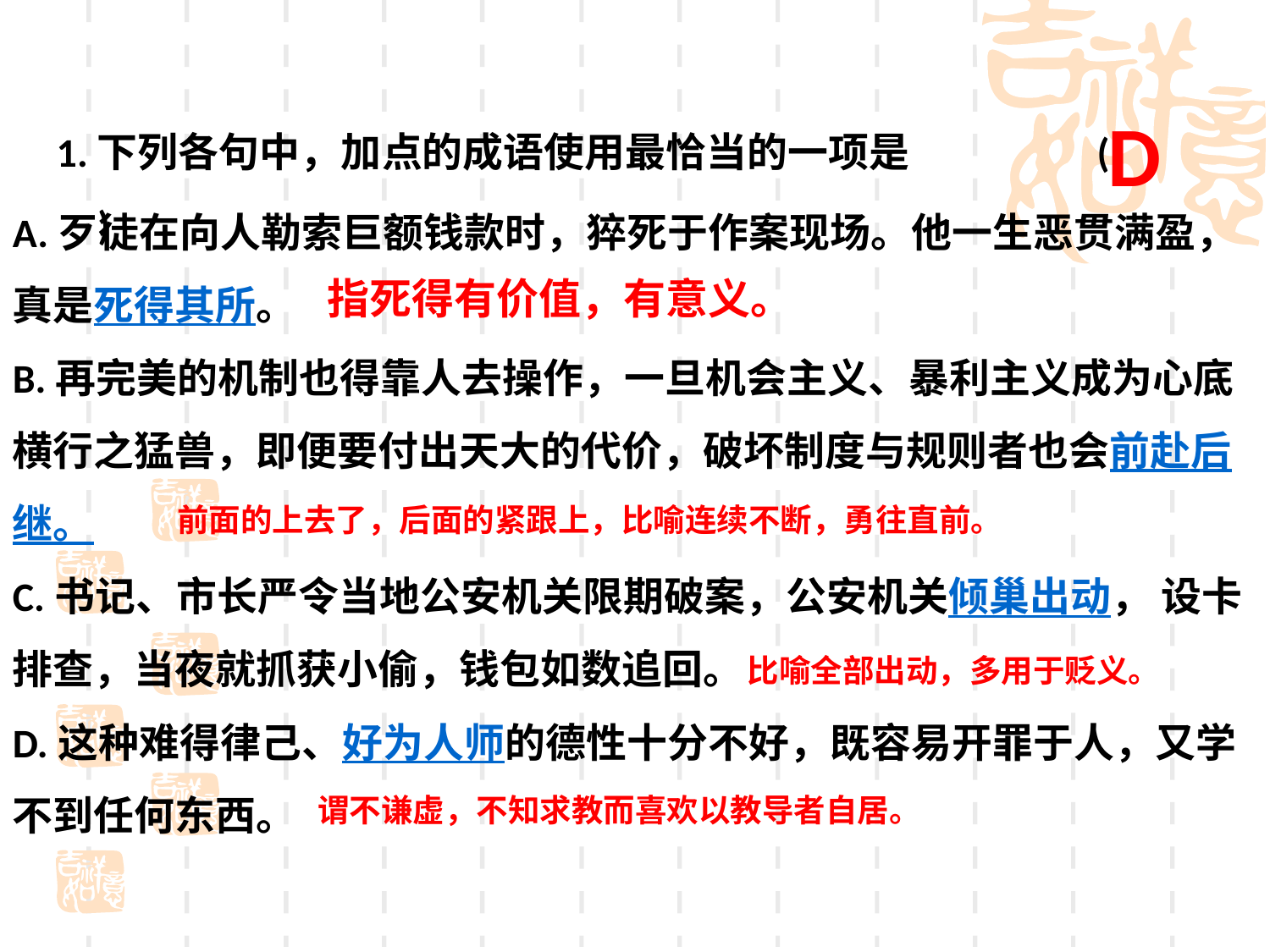

1.下列各句中，加点的成语使用最恰当的一项是                   (　　)
D
A.歹徒在向人勒索巨额钱款时，猝死于作案现场。他一生恶贯满盈，真是死得其所。
B.再完美的机制也得靠人去操作，一旦机会主义、暴利主义成为心底横行之猛兽，即便要付出天大的代价，破坏制度与规则者也会前赴后继。
C.书记、市长严令当地公安机关限期破案，公安机关倾巢出动， 设卡排查，当夜就抓获小偷，钱包如数追回。
D.这种难得律己、好为人师的德性十分不好，既容易开罪于人，又学不到任何东西。
指死得有价值，有意义。
前面的上去了，后面的紧跟上，比喻连续不断，勇往直前。

比喻全部出动，多用于贬义。
谓不谦虚，不知求教而喜欢以教导者自居。